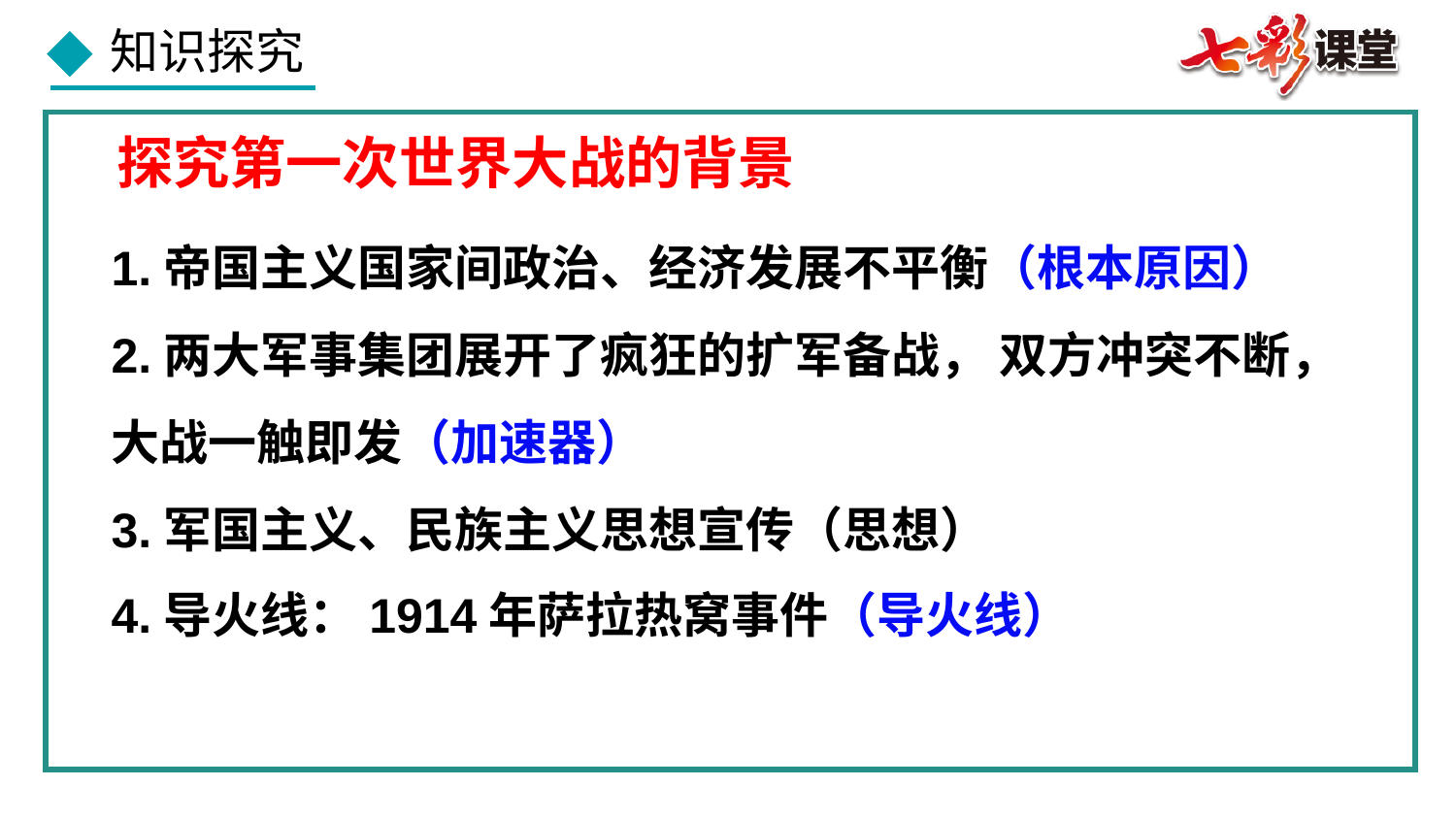

探究第一次世界大战的背景
1.帝国主义国家间政治、经济发展不平衡（根本原因）
2.两大军事集团展开了疯狂的扩军备战， 双方冲突不断，
大战一触即发（加速器）
3.军国主义、民族主义思想宣传（思想）
4.导火线：1914年萨拉热窝事件（导火线）